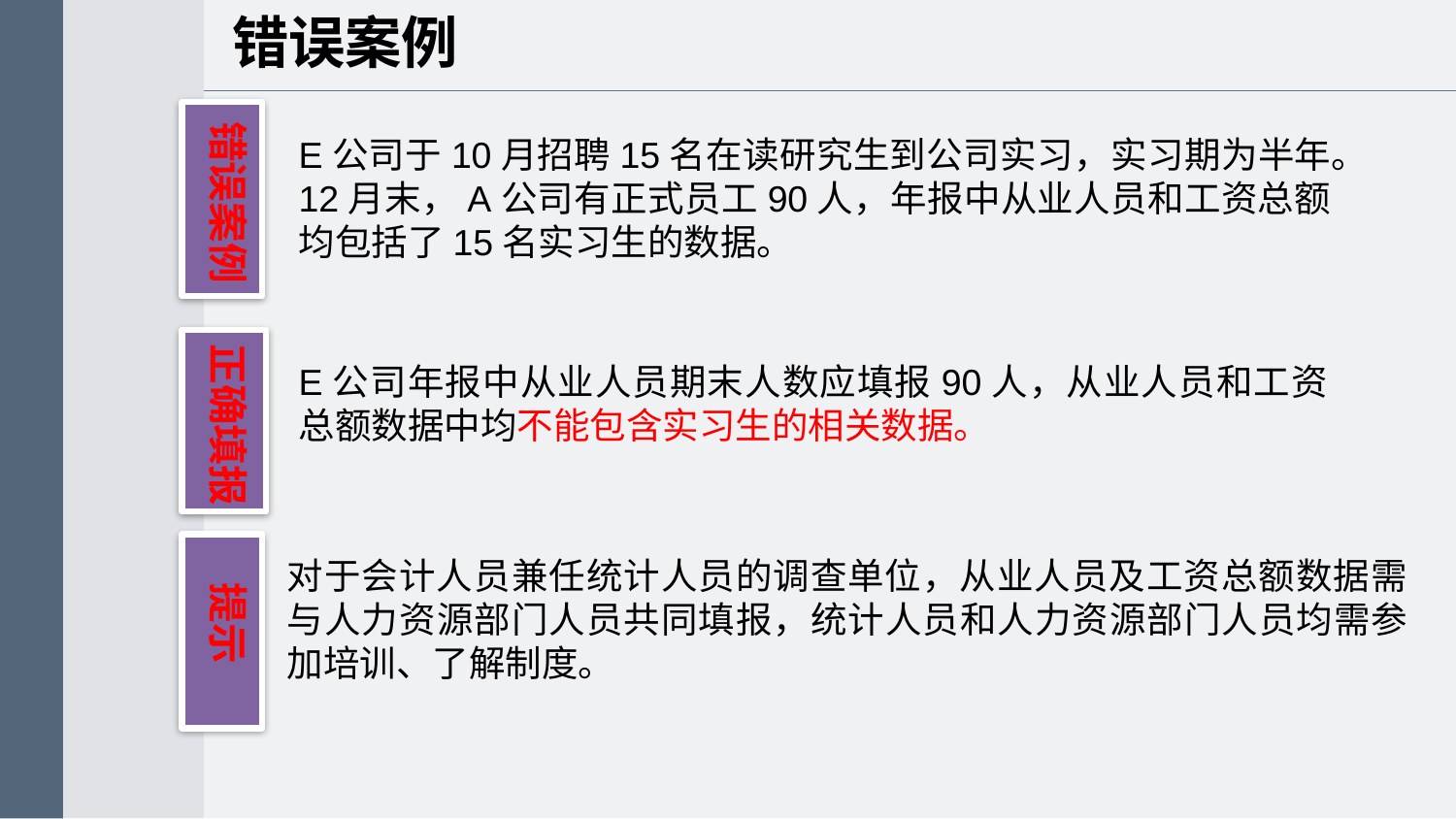

错误案例

错误案例
E公司于10月招聘15名在读研究生到公司实习，实习期为半年。12月末，A公司有正式员工90人，年报中从业人员和工资总额均包括了15名实习生的数据。

正确填报
E公司年报中从业人员期末人数应填报90人，从业人员和工资总额数据中均不能包含实习生的相关数据。

对于会计人员兼任统计人员的调查单位，从业人员及工资总额数据需与人力资源部门人员共同填报，统计人员和人力资源部门人员均需参加培训、了解制度。
提示